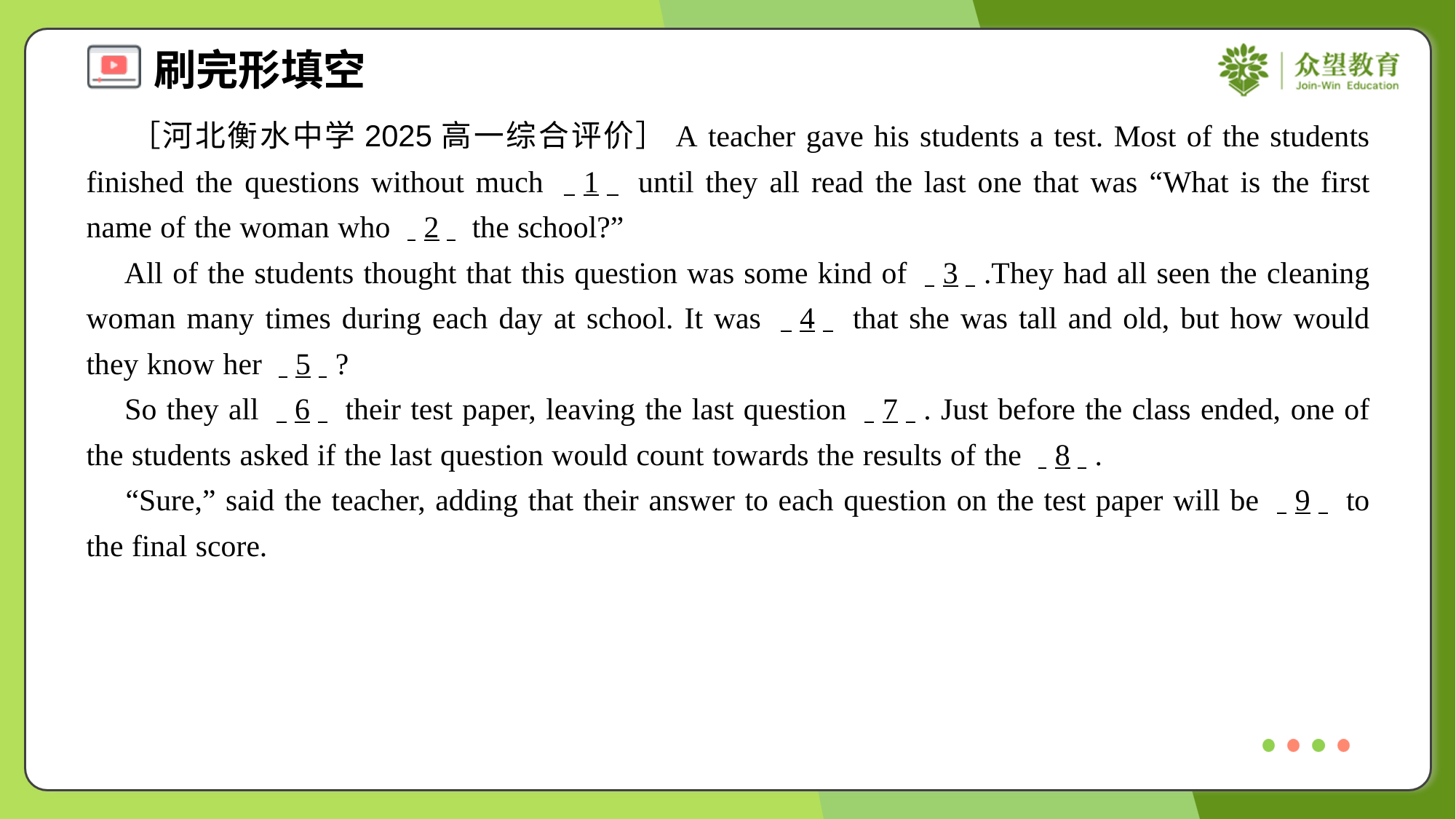

［河北衡水中学2025高一综合评价］A teacher gave his students a test. Most of the students finished the questions without much . .1. . until they all read the last one that was “What is the first name of the woman who . .2. . the school?”
    All of the students thought that this question was some kind of . .3. ..They had all seen the cleaning woman many times during each day at school. It was . .4. . that she was tall and old, but how would they know her . .5. .?
    So they all . .6. . their test paper, leaving the last question . .7. .. Just before the class ended, one of the students asked if the last question would count towards the results of the . .8. ..
    “Sure,” said the teacher, adding that their answer to each question on the test paper will be . .9. . to the final score.